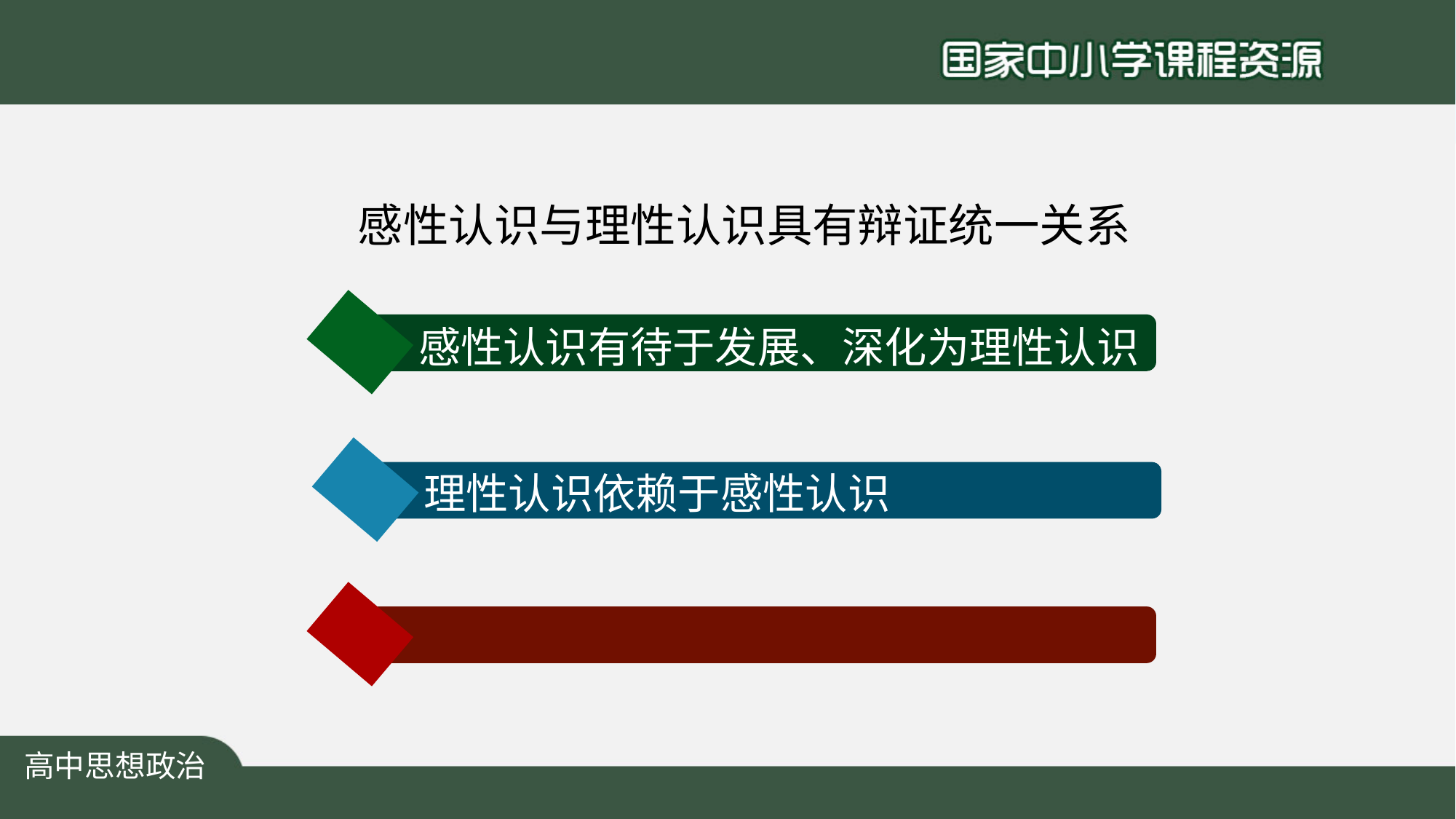

# 感性认识与理性认识具有辩证统一关系

       感性认识有待于发展、深化为理性认识

       理性认识依赖于感性认识